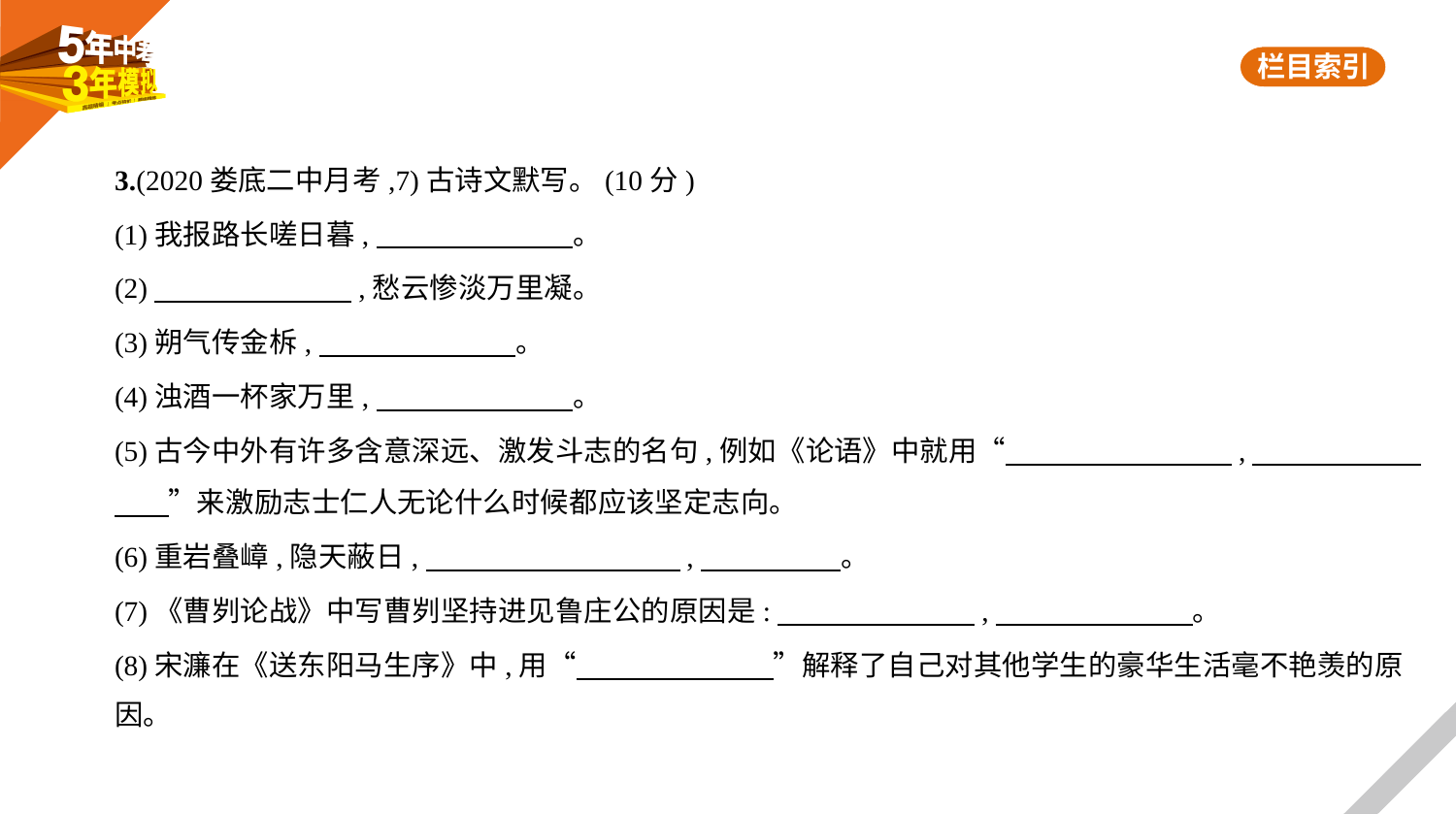

3.(2020娄底二中月考,7)古诗文默写。(10分)
(1)我报路长嗟日暮,　　　　　　    。
(2)　　　　　　    ,愁云惨淡万里凝。
(3)朔气传金柝,　　　　　　    。
(4)浊酒一杯家万里,　　　　　　    。
(5)古今中外有许多含意深远、激发斗志的名句,例如《论语》中就用“　　　　　　　    ,　　　　　    
　    ”来激励志士仁人无论什么时候都应该坚定志向。
(6)重岩叠嶂,隐天蔽日,　　　　　　　　    ,　　　　    。
(7)《曹刿论战》中写曹刿坚持进见鲁庄公的原因是:　　　　　　    ,　　　　　　    。
(8)宋濂在《送东阳马生序》中,用“　　　　　　    ”解释了自己对其他学生的豪华生活毫不艳羡的原
因。